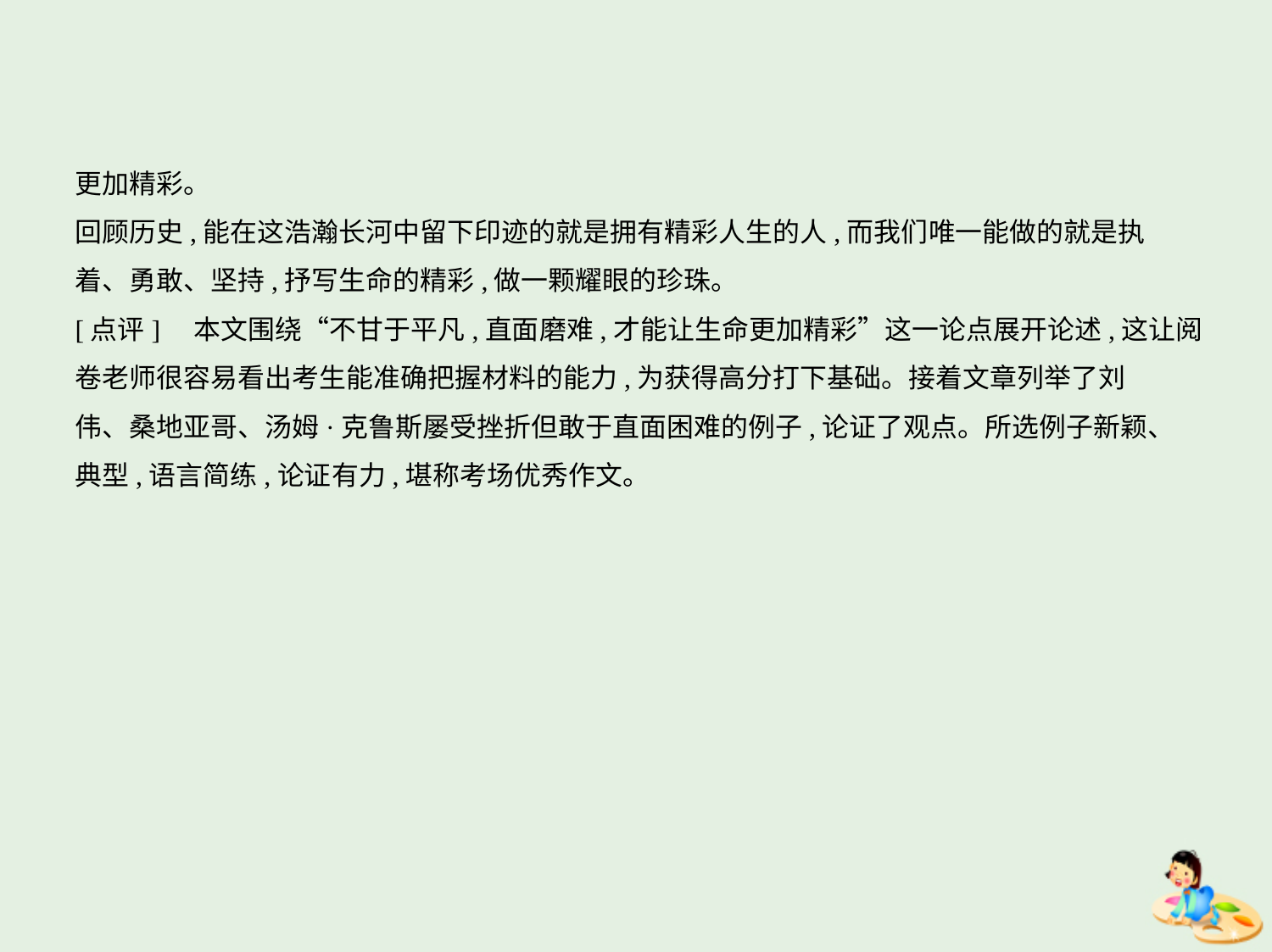

更加精彩。
回顾历史,能在这浩瀚长河中留下印迹的就是拥有精彩人生的人,而我们唯一能做的就是执
着、勇敢、坚持,抒写生命的精彩,做一颗耀眼的珍珠。
[点评]　本文围绕“不甘于平凡,直面磨难,才能让生命更加精彩”这一论点展开论述,这让阅
卷老师很容易看出考生能准确把握材料的能力,为获得高分打下基础。接着文章列举了刘
伟、桑地亚哥、汤姆·克鲁斯屡受挫折但敢于直面困难的例子,论证了观点。所选例子新颖、
典型,语言简练,论证有力,堪称考场优秀作文。